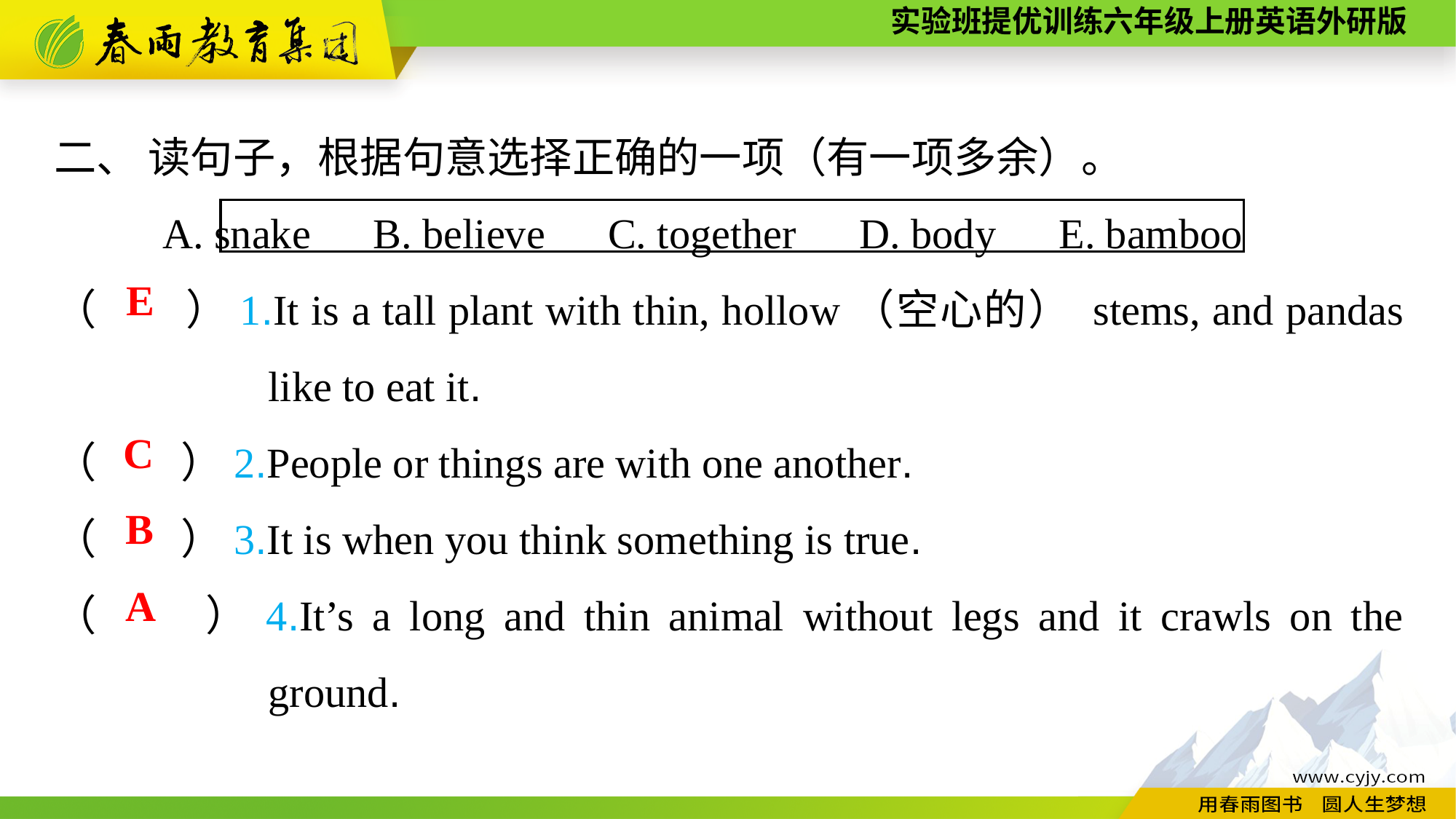

二、 读句子，根据句意选择正确的一项（有一项多余）。
A. snake　B. believe　C. together　D. body　E. bamboo
（　　）1.It is a tall plant with thin, hollow（空心的） stems, and pandas like to eat it.
（　　）2.People or things are with one another.
（　　）3.It is when you think something is true.
（　　）4.It’s a long and thin animal without legs and it crawls on the ground.

E
C
B
A